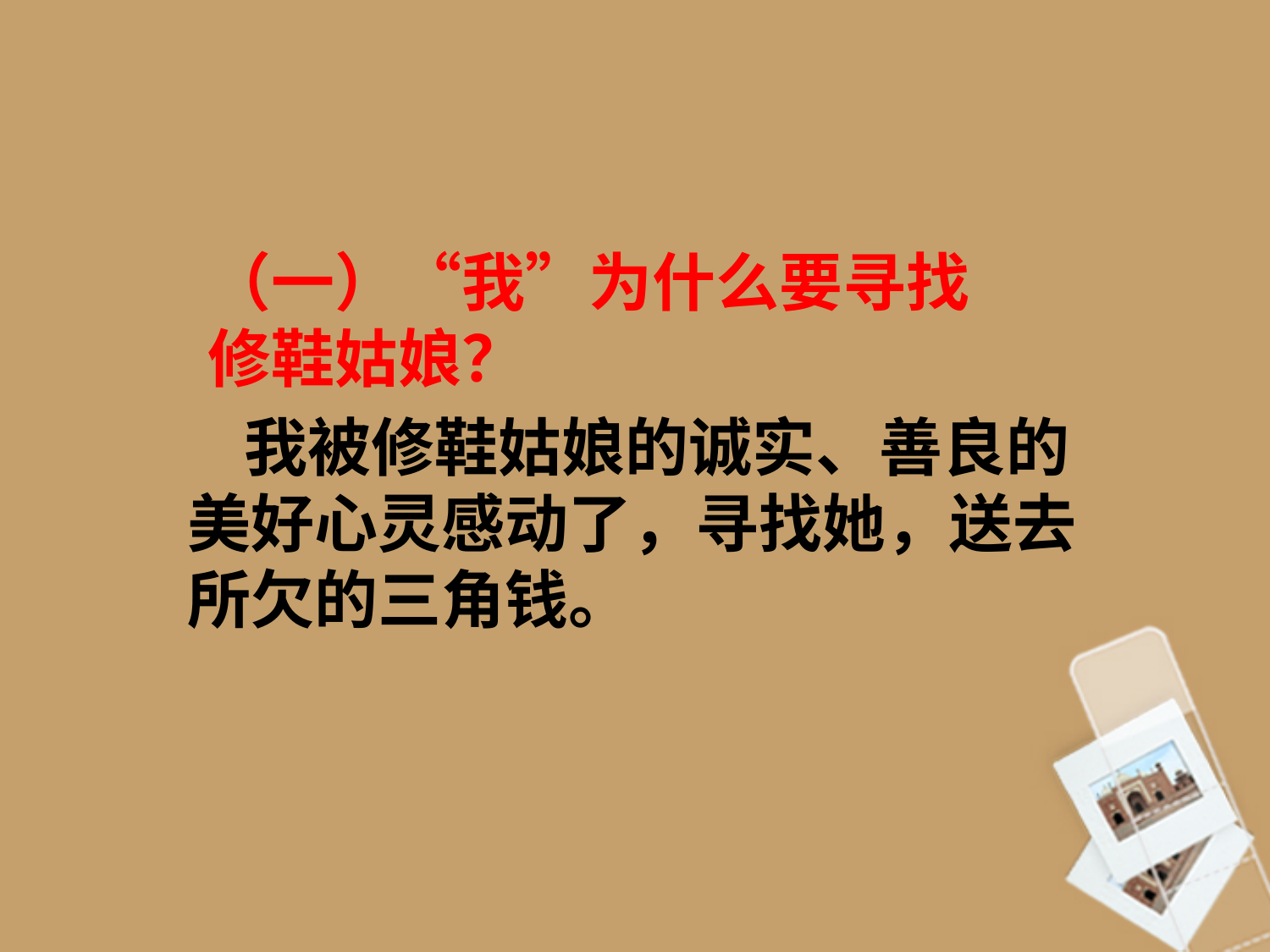

（一）“我”为什么要寻找修鞋姑娘？
    我被修鞋姑娘的诚实、善良的美好心灵感动了，寻找她，送去所欠的三角钱。